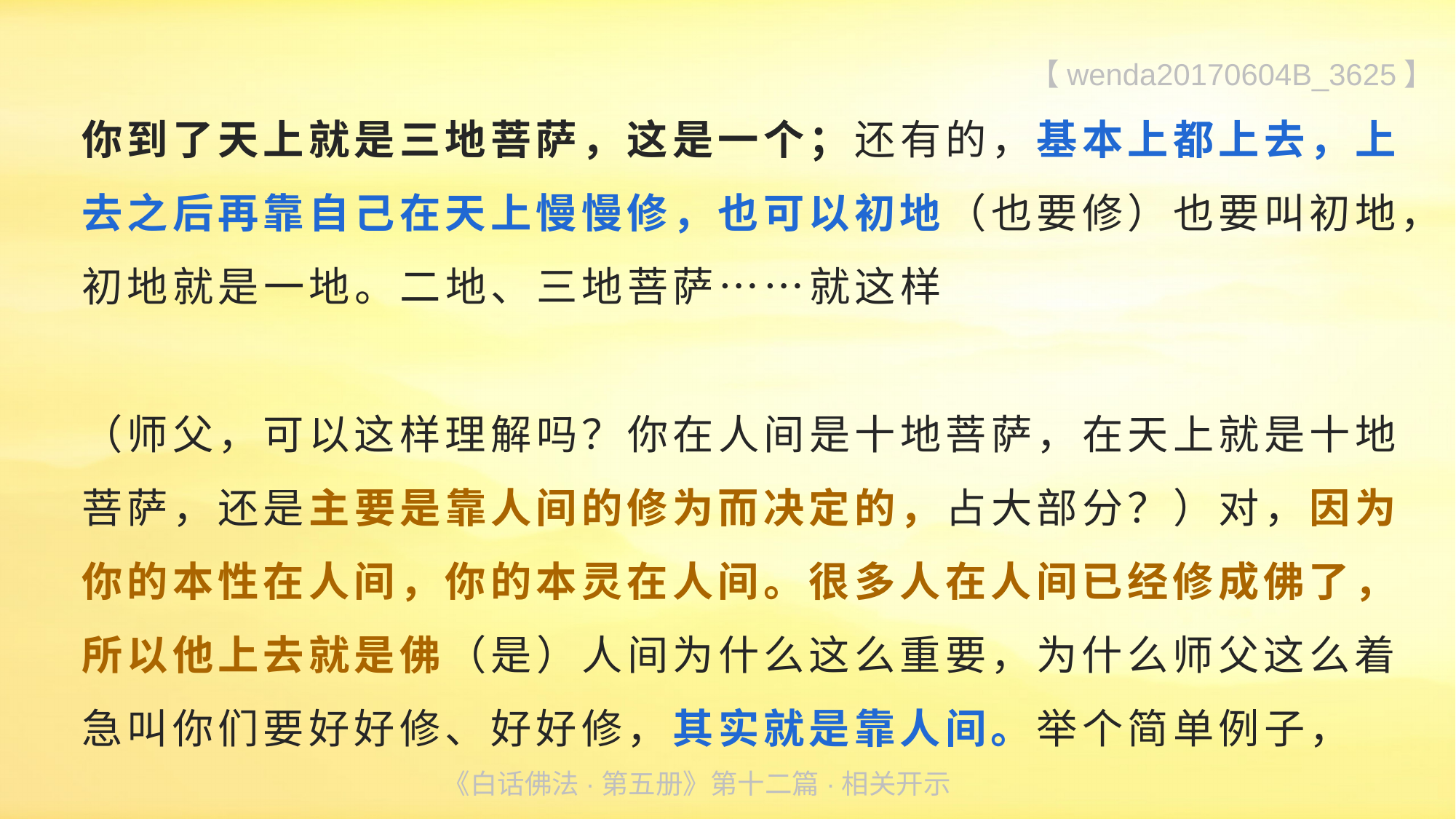

【wenda20170604B_3625】
你到了天上就是三地菩萨，这是一个；还有的，基本上都上去，上去之后再靠自己在天上慢慢修，也可以初地（也要修）也要叫初地，初地就是一地。二地、三地菩萨……就这样

（师父，可以这样理解吗？你在人间是十地菩萨，在天上就是十地菩萨，还是主要是靠人间的修为而决定的，占大部分？）对，因为你的本性在人间，你的本灵在人间。很多人在人间已经修成佛了，所以他上去就是佛（是）人间为什么这么重要，为什么师父这么着急叫你们要好好修、好好修，其实就是靠人间。举个简单例子，
《白话佛法·第五册》第十二篇·相关开示